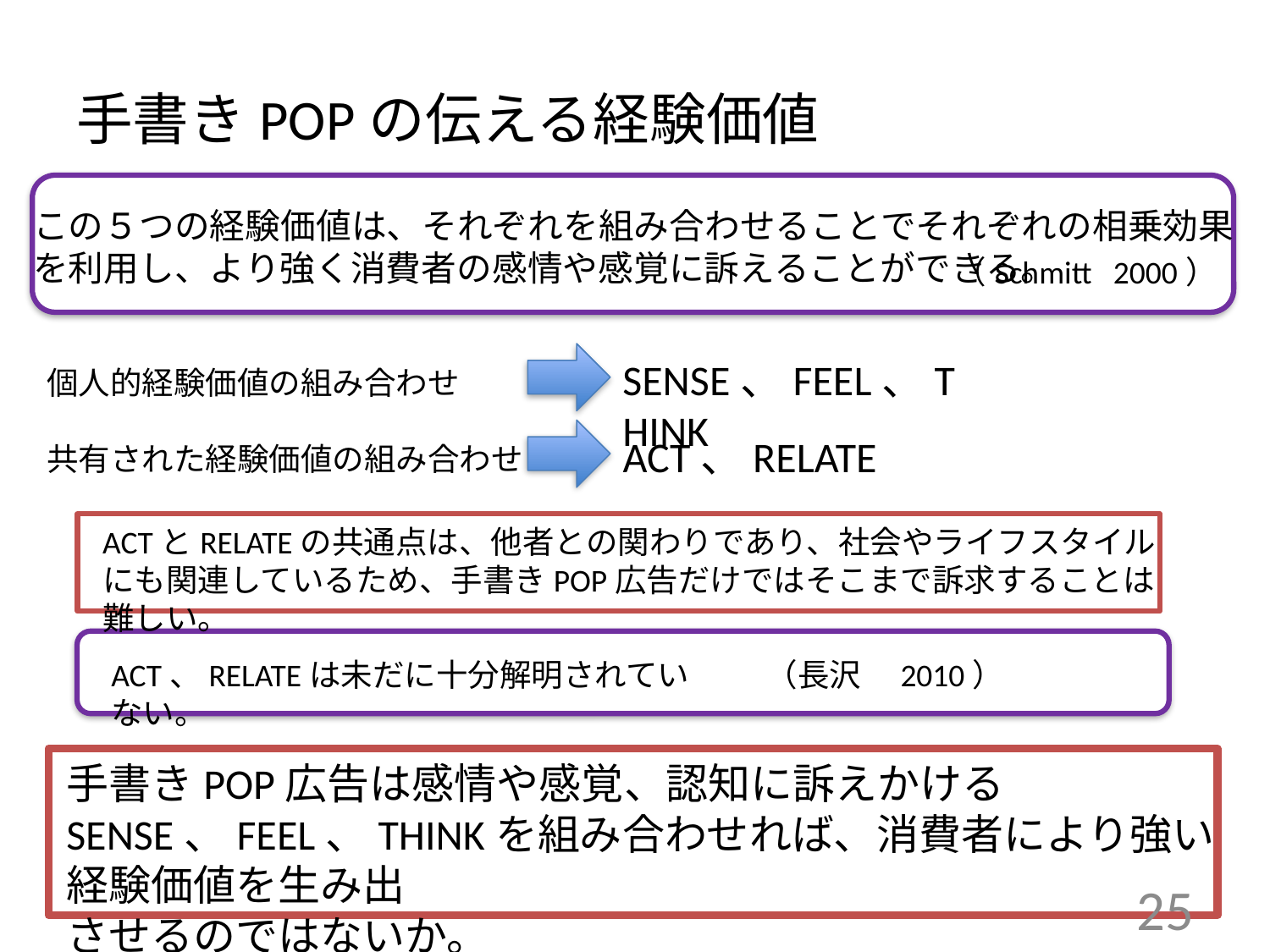

# 手書きPOPの伝える経験価値

この５つの経験価値は、それぞれを組み合わせることでそれぞれの相乗効果
を利用し、より強く消費者の感情や感覚に訴えることができる。
（Schmitt   2000）

個人的経験価値の組み合わせ

共有された経験価値の組み合わせ

SENSE、FEEL、THINK
ACT、RELATE

ACTとRELATEの共通点は、他者との関わりであり、社会やライフスタイルにも関連しているため、手書きPOP広告だけではそこまで訴求することは難しい。

ACT、RELATEは未だに十分解明されていない。
　（長沢　2010）

手書きPOP広告は感情や感覚、認知に訴えかけるSENSE、FEEL、THINKを組み合わせれば、消費者により強い経験価値を生み出
させるのではないか。
25